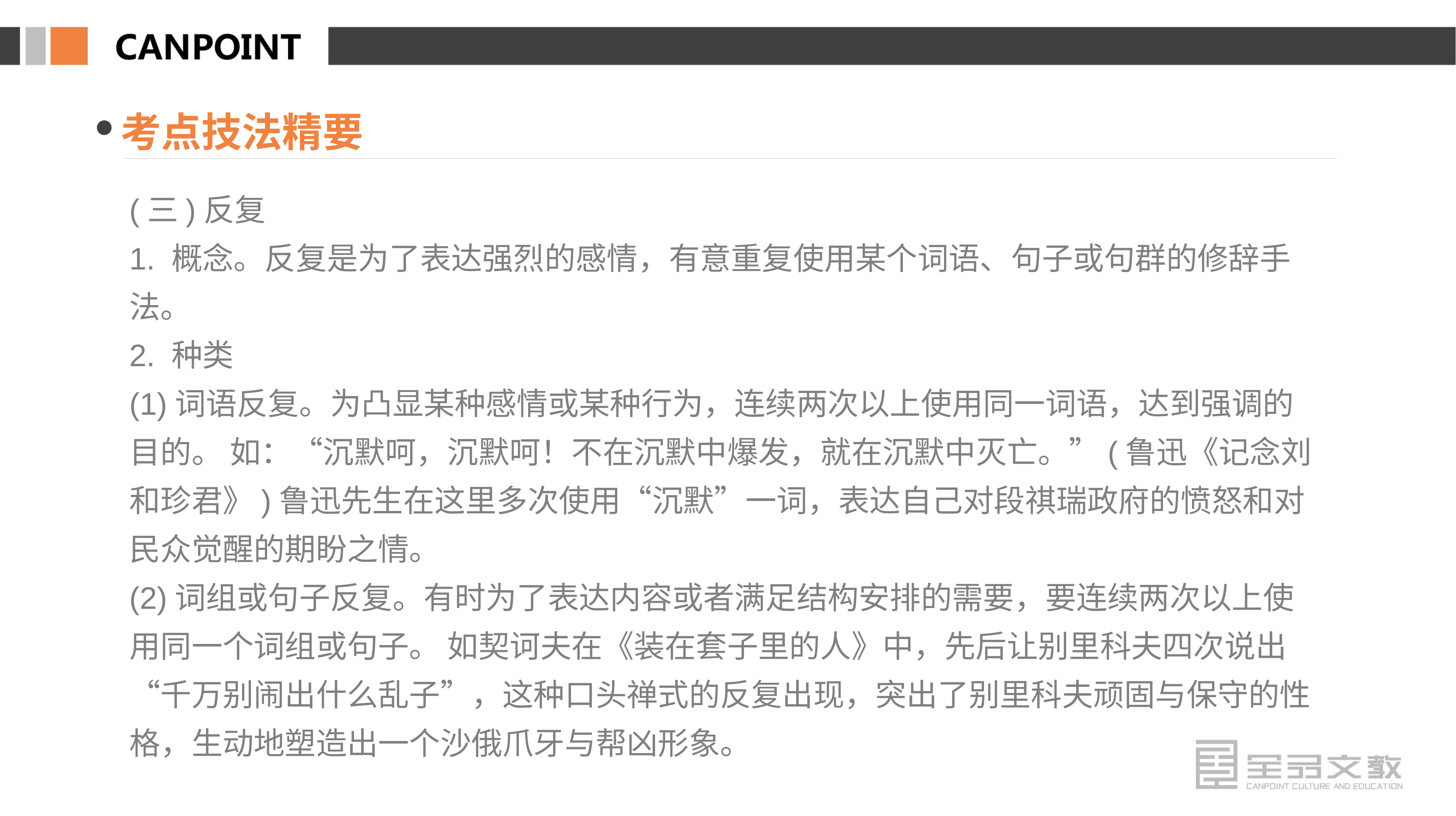

考点技法精要

(三)反复
1. 概念。反复是为了表达强烈的感情，有意重复使用某个词语、句子或句群的修辞手法。
2. 种类
(1)词语反复。为凸显某种感情或某种行为，连续两次以上使用同一词语，达到强调的目的。 如：“沉默呵，沉默呵！不在沉默中爆发，就在沉默中灭亡。”(鲁迅《记念刘和珍君》)鲁迅先生在这里多次使用“沉默”一词，表达自己对段祺瑞政府的愤怒和对民众觉醒的期盼之情。
(2)词组或句子反复。有时为了表达内容或者满足结构安排的需要，要连续两次以上使用同一个词组或句子。 如契诃夫在《装在套子里的人》中，先后让别里科夫四次说出“千万别闹出什么乱子”，这种口头禅式的反复出现，突出了别里科夫顽固与保守的性格，生动地塑造出一个沙俄爪牙与帮凶形象。